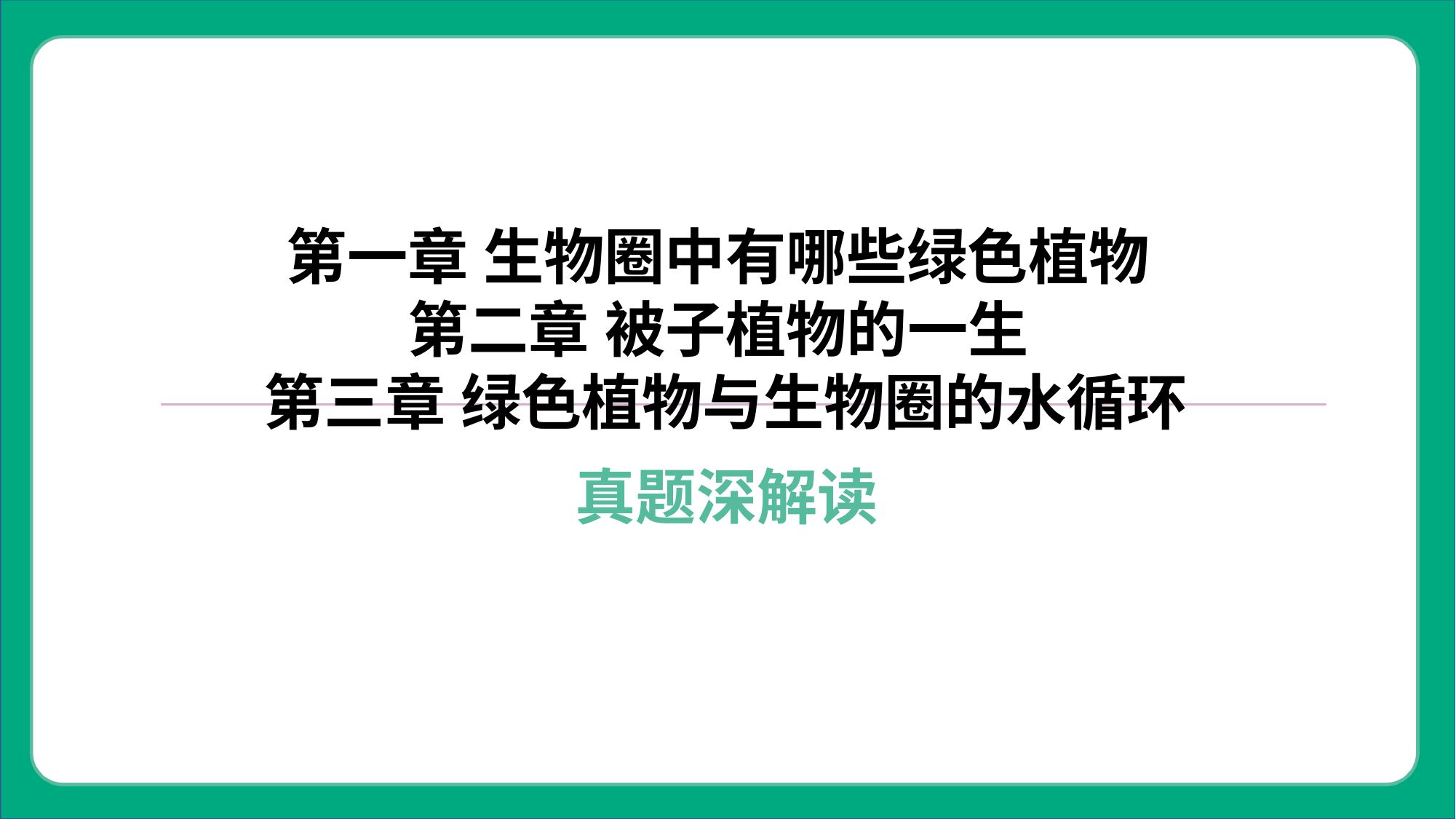

第一章 生物圈中有哪些绿色植物
第二章 被子植物的一生
第三章 绿色植物与生物圈的水循环
真题深解读